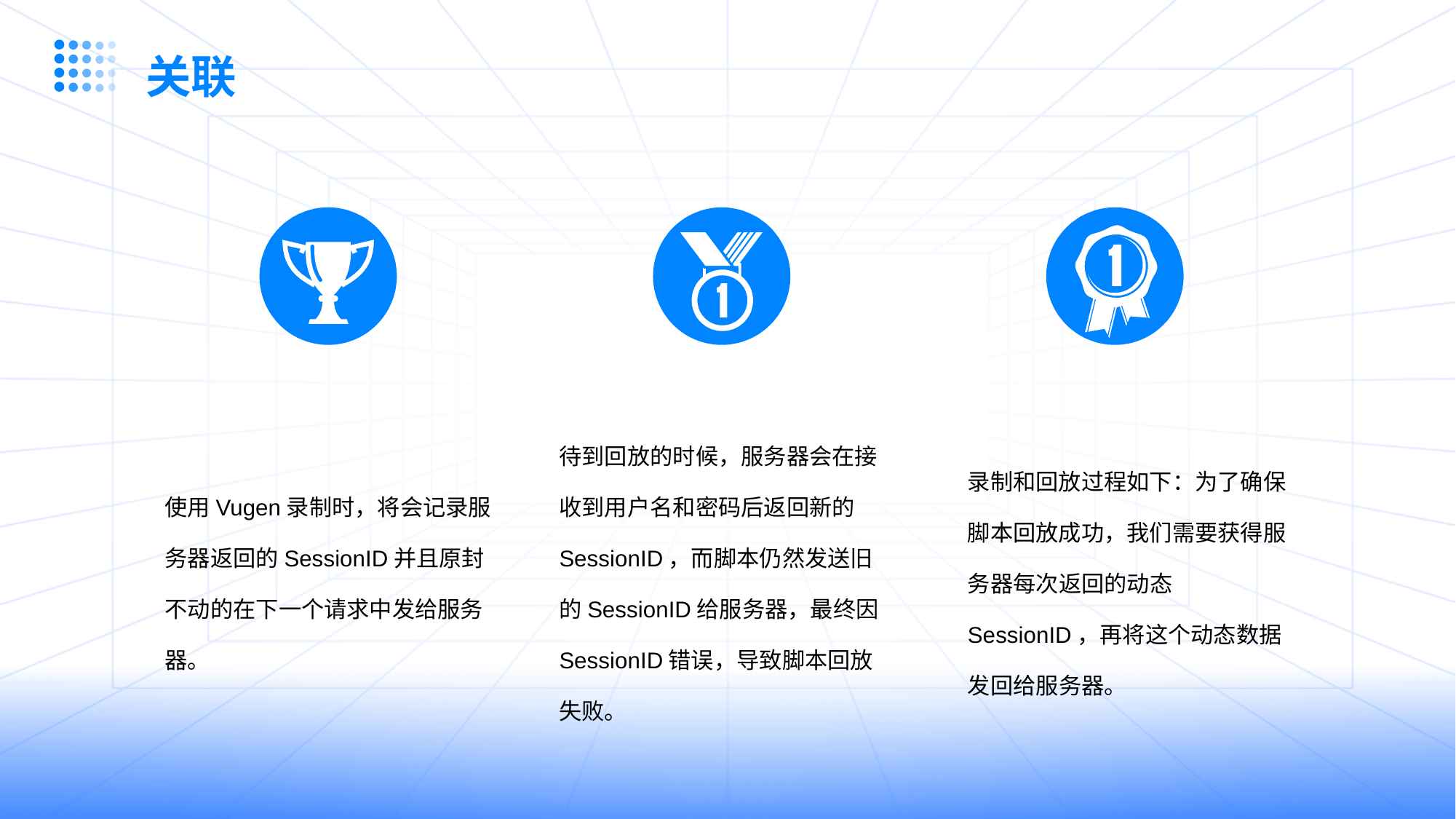

关联

使用Vugen录制时，将会记录服务器返回的SessionID并且原封不动的在下一个请求中发给服务器。
待到回放的时候，服务器会在接收到用户名和密码后返回新的SessionID，而脚本仍然发送旧的SessionID给服务器，最终因SessionID错误，导致脚本回放失败。
录制和回放过程如下：为了确保脚本回放成功，我们需要获得服务器每次返回的动态SessionID，再将这个动态数据发回给服务器。